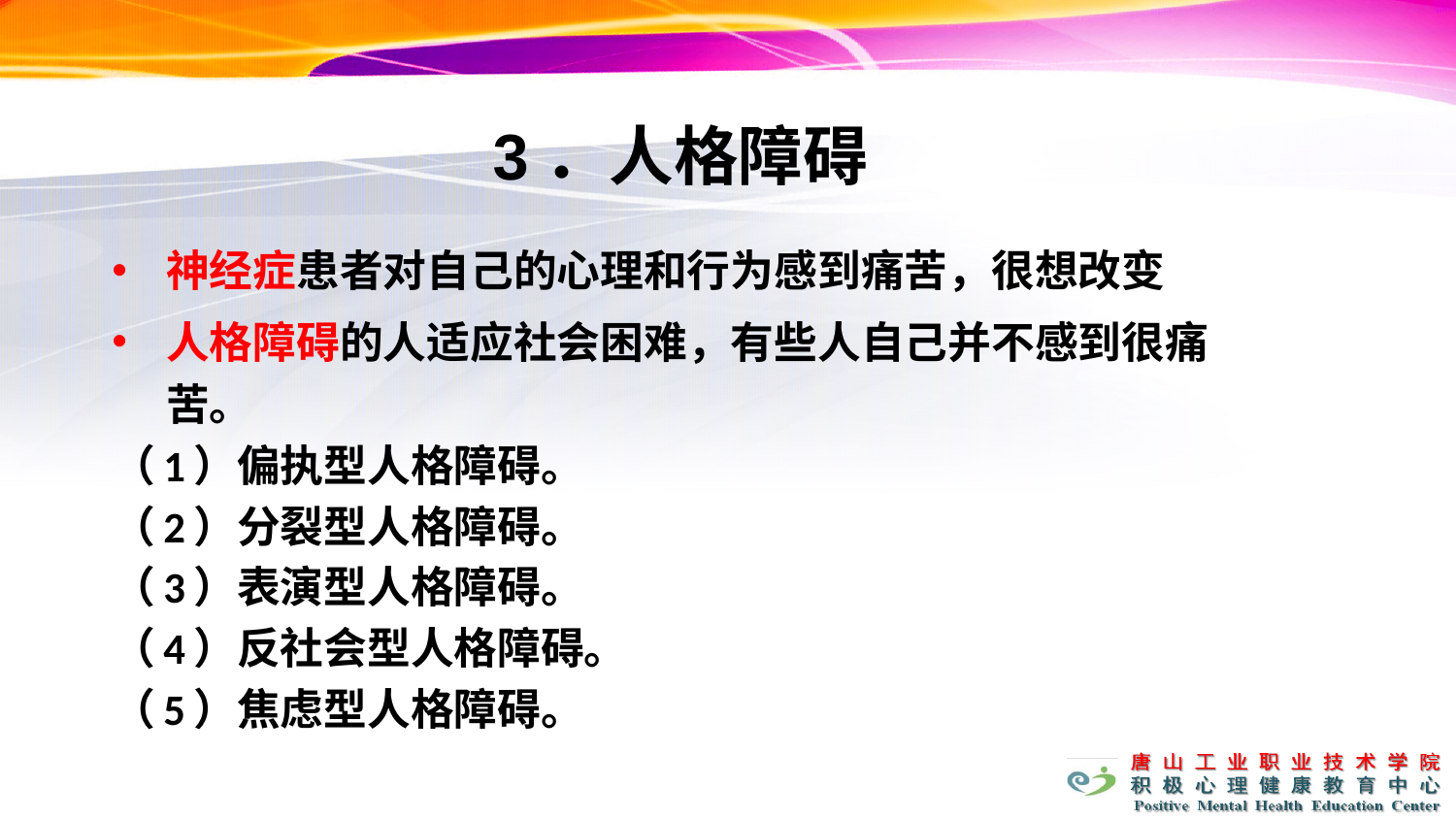

# 3．人格障碍
神经症患者对自己的心理和行为感到痛苦，很想改变
人格障碍的人适应社会困难，有些人自己并不感到很痛苦。
（1）偏执型人格障碍。
（2）分裂型人格障碍。
（3）表演型人格障碍。
（4）反社会型人格障碍。
（5）焦虑型人格障碍。